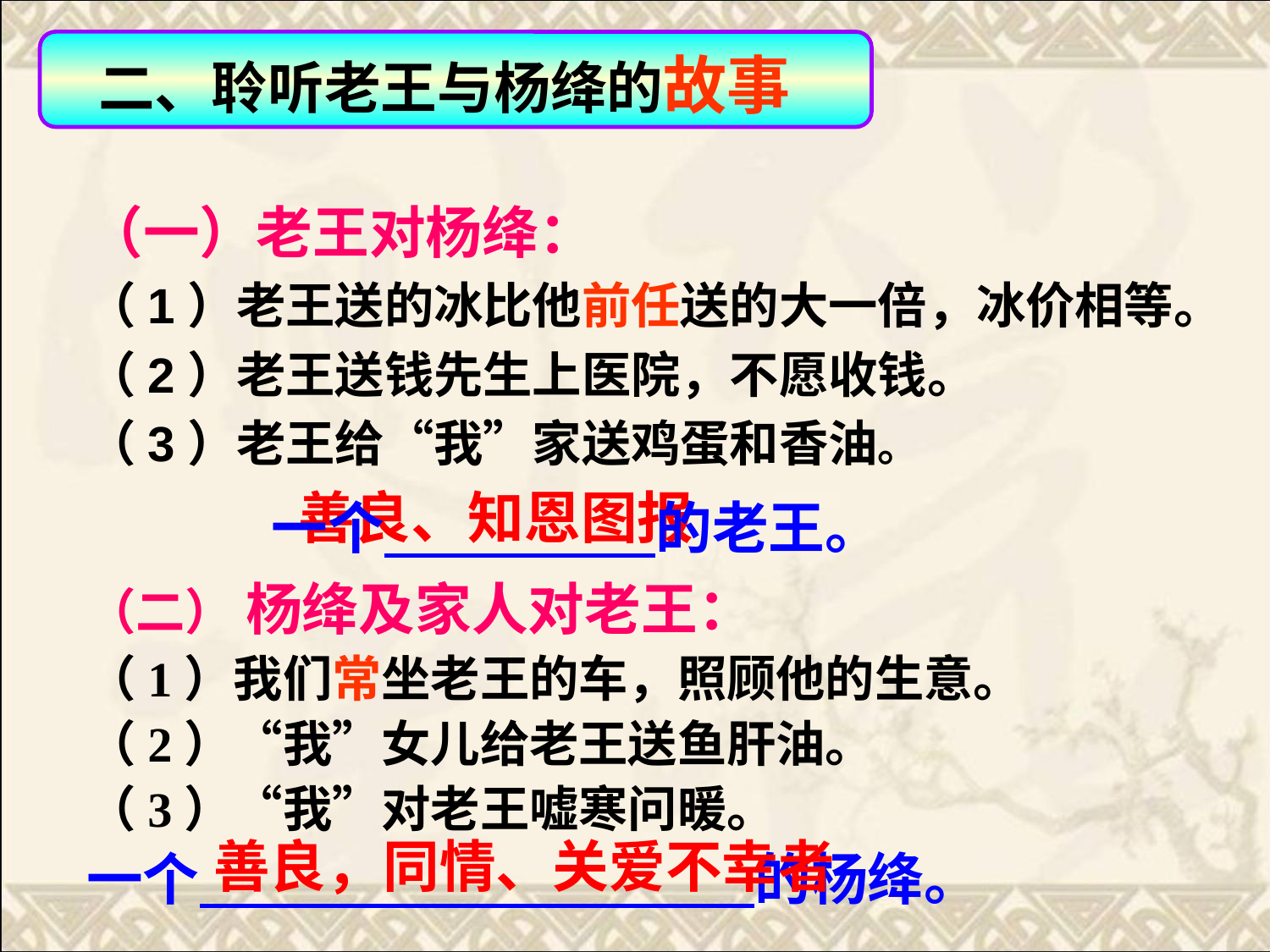

二、聆听老王与杨绛的故事
（一）老王对杨绛：
（1）老王送的冰比他前任送的大一倍，冰价相等。
（2）老王送钱先生上医院，不愿收钱。
（3）老王给“我”家送鸡蛋和香油。
善良、知恩图报
一个                     的老王。
（二） 杨绛及家人对老王：
（1）我们常坐老王的车，照顾他的生意。
（2）“我”女儿给老王送鱼肝油。
（3）“我”对老王嘘寒问暖。
一个                                           的杨绛。

善良，同情、关爱不幸者